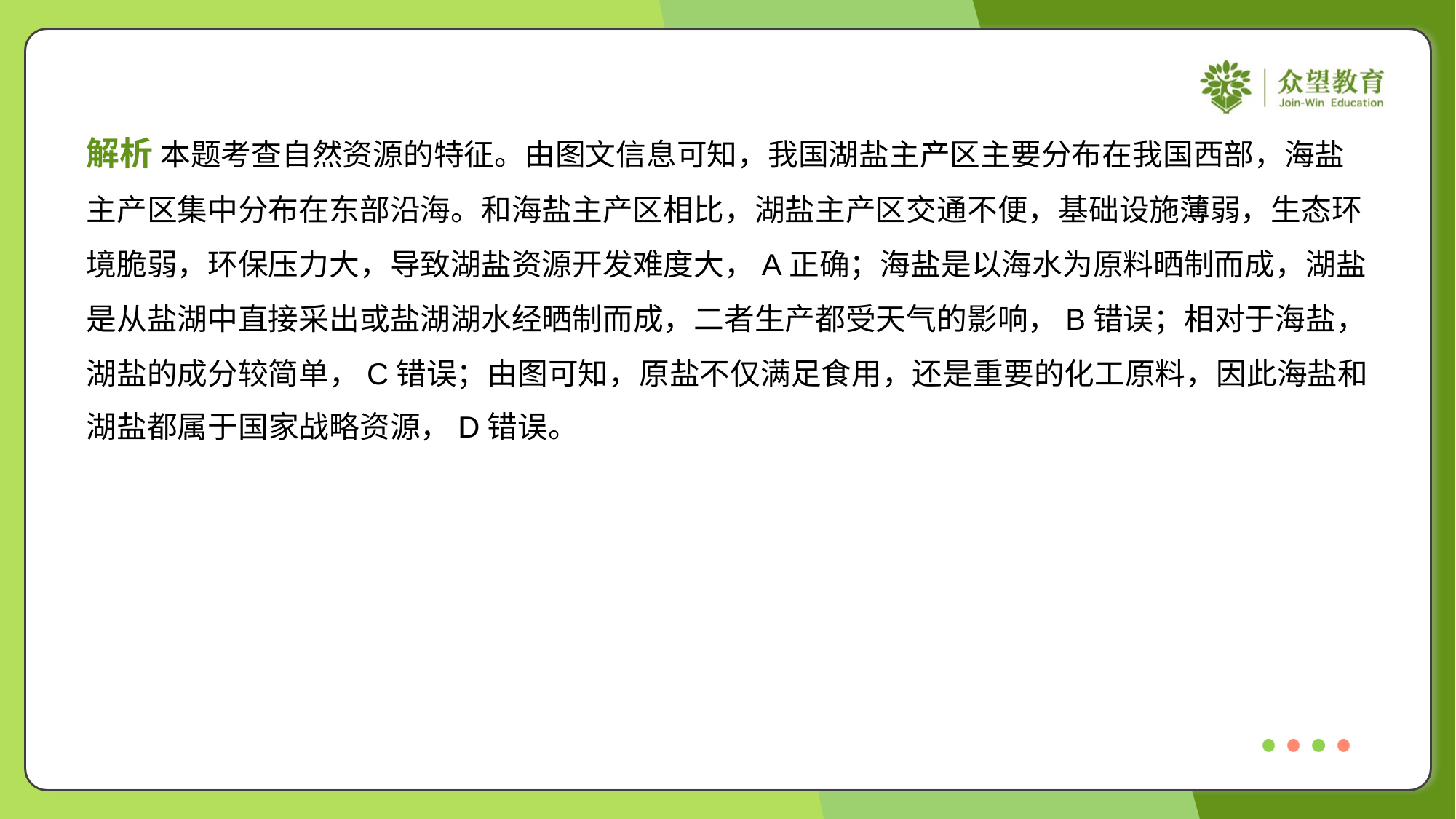

解析 本题考查自然资源的特征。由图文信息可知，我国湖盐主产区主要分布在我国西部，海盐
主产区集中分布在东部沿海。和海盐主产区相比，湖盐主产区交通不便，基础设施薄弱，生态环
境脆弱，环保压力大，导致湖盐资源开发难度大，A正确；海盐是以海水为原料晒制而成，湖盐
是从盐湖中直接采出或盐湖湖水经晒制而成，二者生产都受天气的影响，B错误；相对于海盐，
湖盐的成分较简单，C错误；由图可知，原盐不仅满足食用，还是重要的化工原料，因此海盐和
湖盐都属于国家战略资源，D错误。